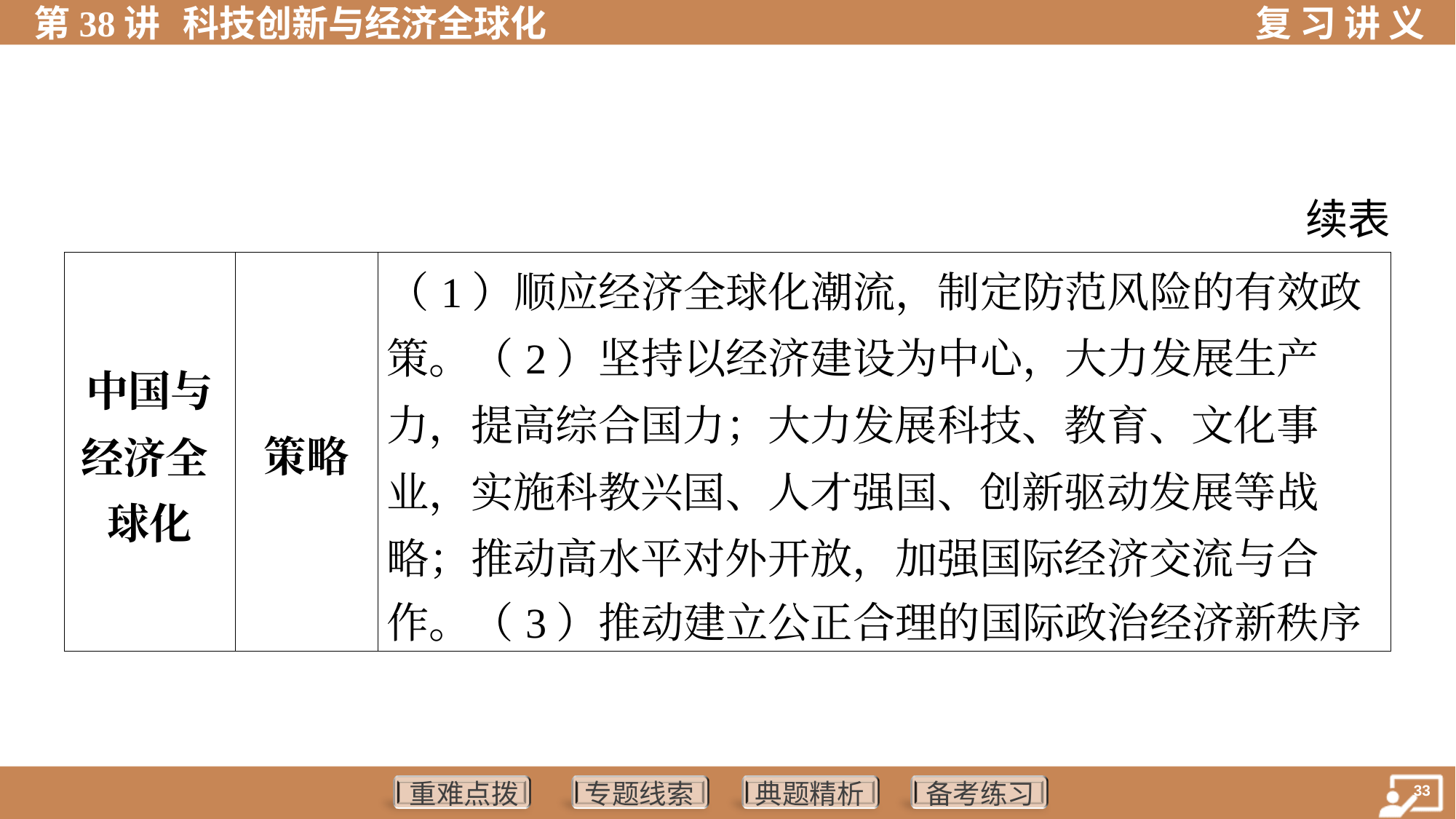

续表
| 中国与 经济全 球化 | 策略 | （1）顺应经济全球化潮流，制定防范风险的有效政 策。（2）坚持以经济建设为中心，大力发展生产 力，提高综合国力；大力发展科技、教育、文化事 业，实施科教兴国、人才强国、创新驱动发展等战 略；推动高水平对外开放，加强国际经济交流与合 作。（3）推动建立公正合理的国际政治经济新秩序 |  |  |  |
| --- | --- | --- | --- | --- | --- |